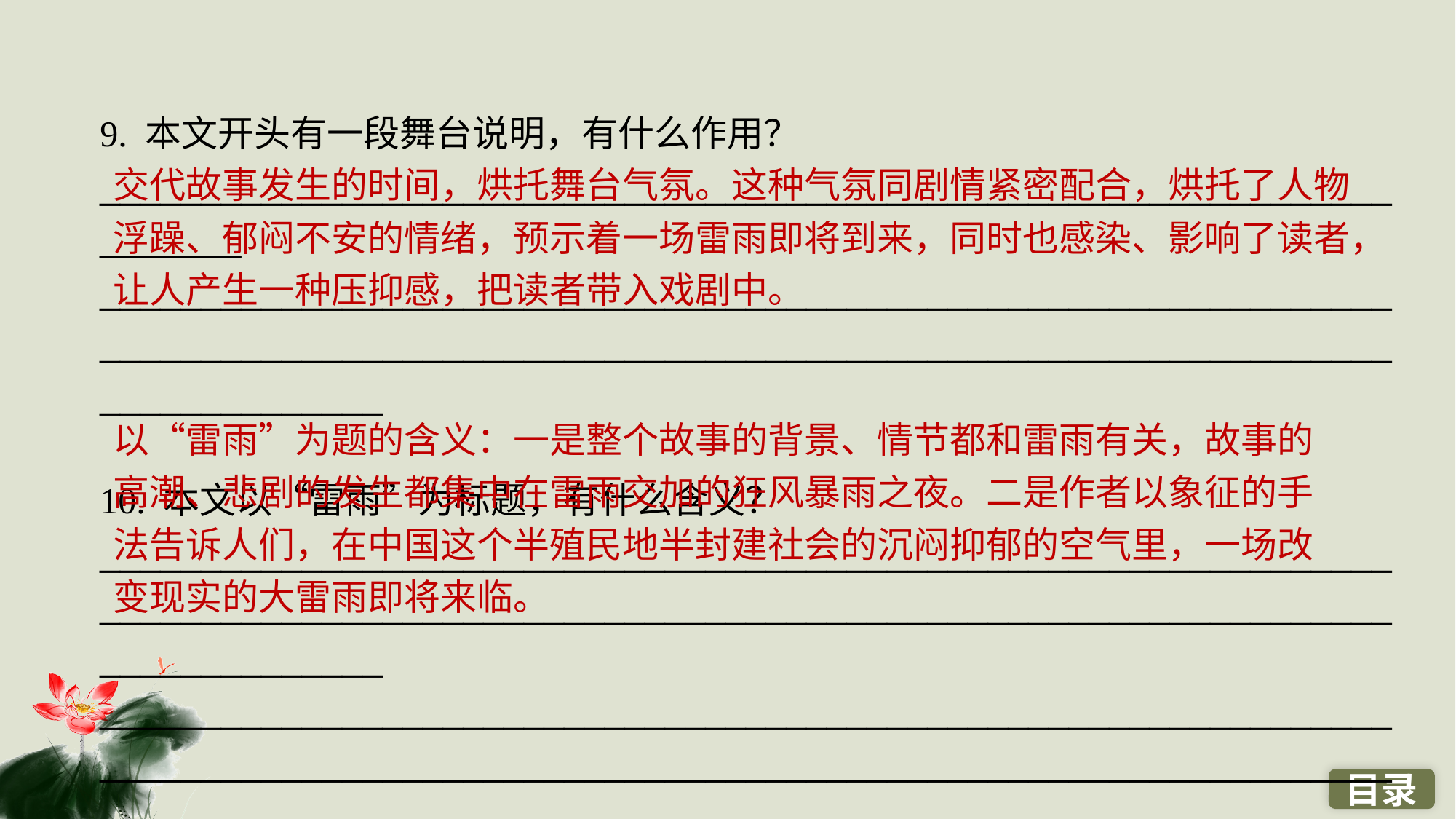

9. 本文开头有一段舞台说明，有什么作用？
_______________________________________________________________________
______________________________________________________________________________________________________________________________________________

10. 本文以“雷雨”为标题，有什么含义？
______________________________________________________________________________________________________________________________________________
______________________________________________________________________________________________________________________________________________
交代故事发生的时间，烘托舞台气氛。这种气氛同剧情紧密配合，烘托了人物浮躁、郁闷不安的情绪，预示着一场雷雨即将到来，同时也感染、影响了读者，让人产生一种压抑感，把读者带入戏剧中。
以“雷雨”为题的含义：一是整个故事的背景、情节都和雷雨有关，故事的高潮、悲剧的发生都集中在雷雨交加的狂风暴雨之夜。二是作者以象征的手法告诉人们，在中国这个半殖民地半封建社会的沉闷抑郁的空气里，一场改变现实的大雷雨即将来临。